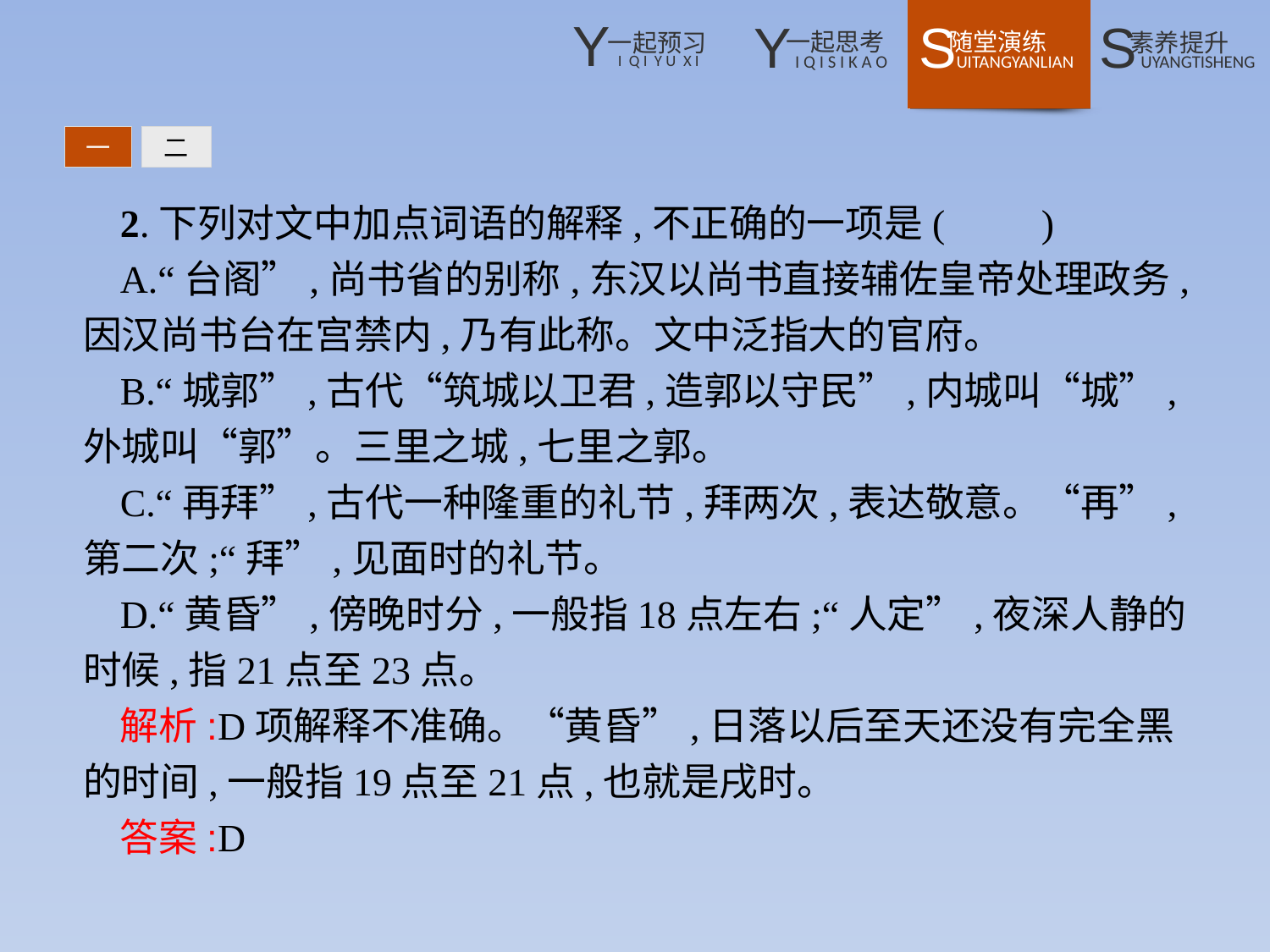

一
二
2.下列对文中加点词语的解释,不正确的一项是(　　)
A.“台阁”,尚书省的别称,东汉以尚书直接辅佐皇帝处理政务,因汉尚书台在宫禁内,乃有此称。文中泛指大的官府。
B.“城郭”,古代“筑城以卫君,造郭以守民”,内城叫“城”,外城叫“郭”。三里之城,七里之郭。
C.“再拜”,古代一种隆重的礼节,拜两次,表达敬意。“再”,第二次;“拜”,见面时的礼节。
D.“黄昏”,傍晚时分,一般指18点左右;“人定”,夜深人静的时候,指21点至23点。
解析:D项解释不准确。“黄昏”,日落以后至天还没有完全黑的时间,一般指19点至21点,也就是戌时。
答案:D